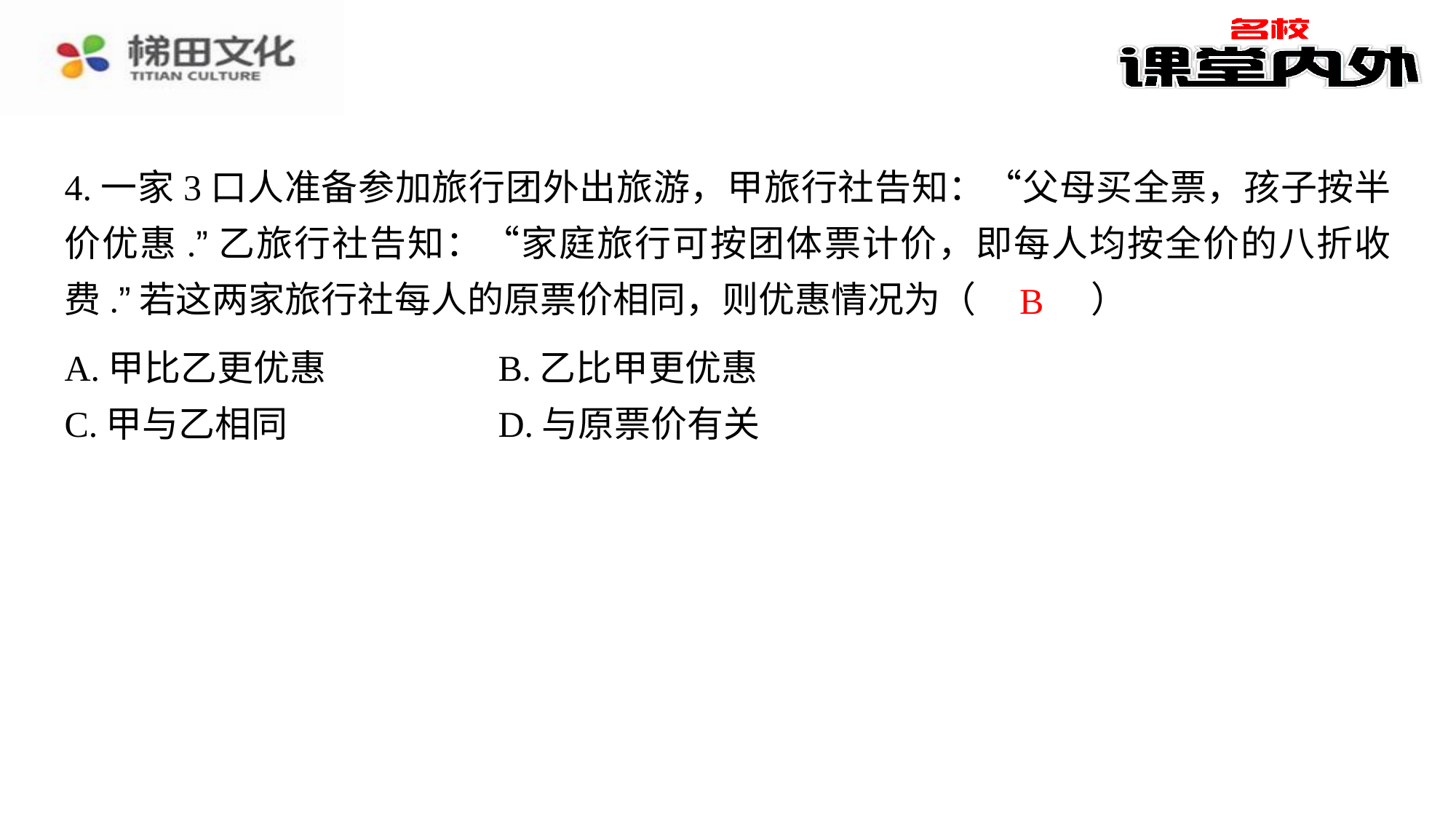

4.一家3口人准备参加旅行团外出旅游，甲旅行社告知：“父母买全票，孩子按半价优惠.”乙旅行社告知：“家庭旅行可按团体票计价，即每人均按全价的八折收费.”若这两家旅行社每人的原票价相同，则优惠情况为（　B　）
B
| A.甲比乙更优惠 | B.乙比甲更优惠 |
| --- | --- |
| C.甲与乙相同 | D.与原票价有关 |